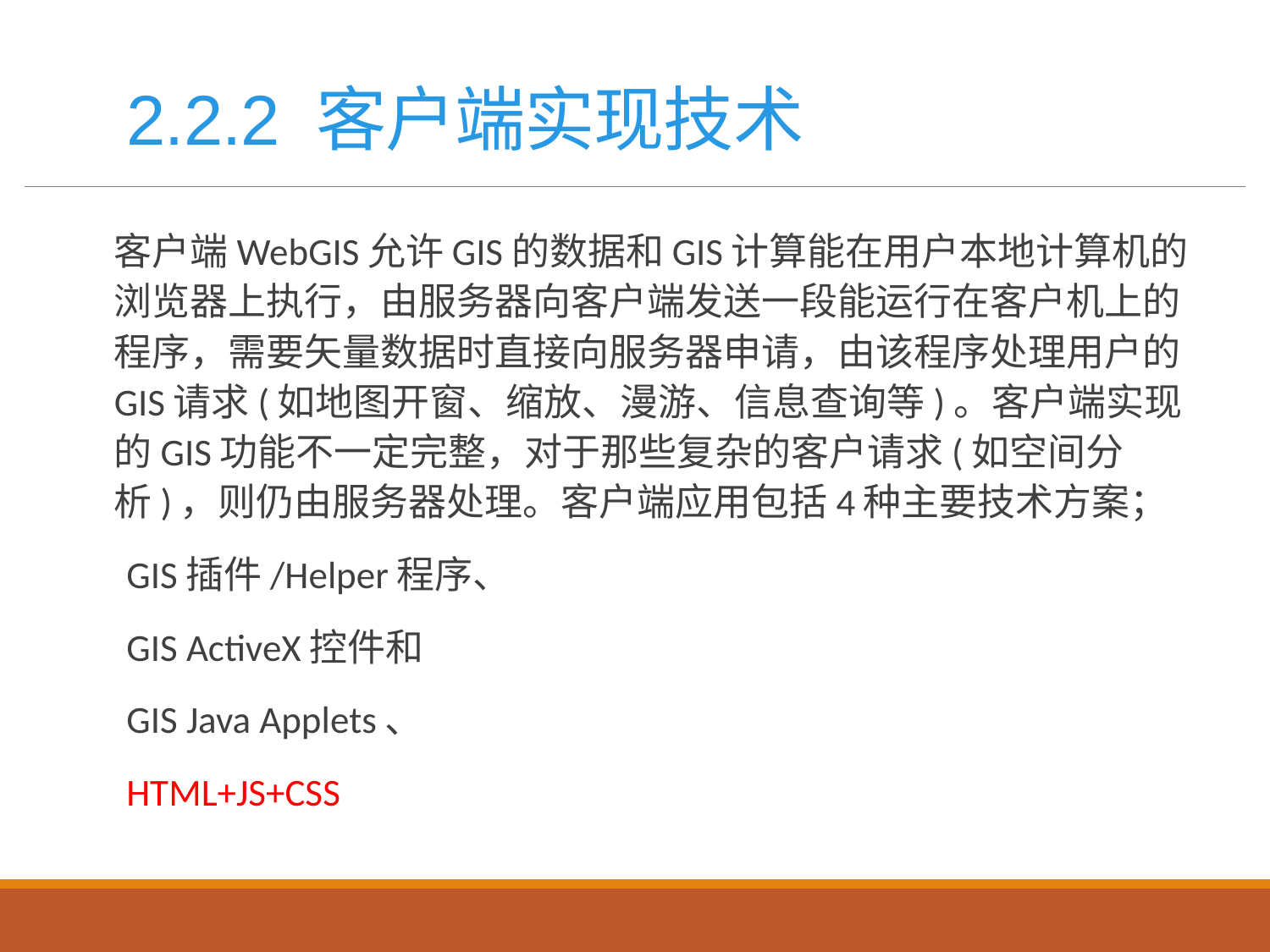

# 2.2.2 客户端实现技术
客户端WebGIS允许GIS的数据和GIS计算能在用户本地计算机的浏览器上执行，由服务器向客户端发送一段能运行在客户机上的程序，需要矢量数据时直接向服务器申请，由该程序处理用户的GIS请求(如地图开窗、缩放、漫游、信息查询等)。客户端实现的GIS功能不一定完整，对于那些复杂的客户请求(如空间分析)，则仍由服务器处理。客户端应用包括4种主要技术方案；
GIS插件/Helper程序、
GIS ActiveX控件和
GIS Java Applets、
HTML+JS+CSS